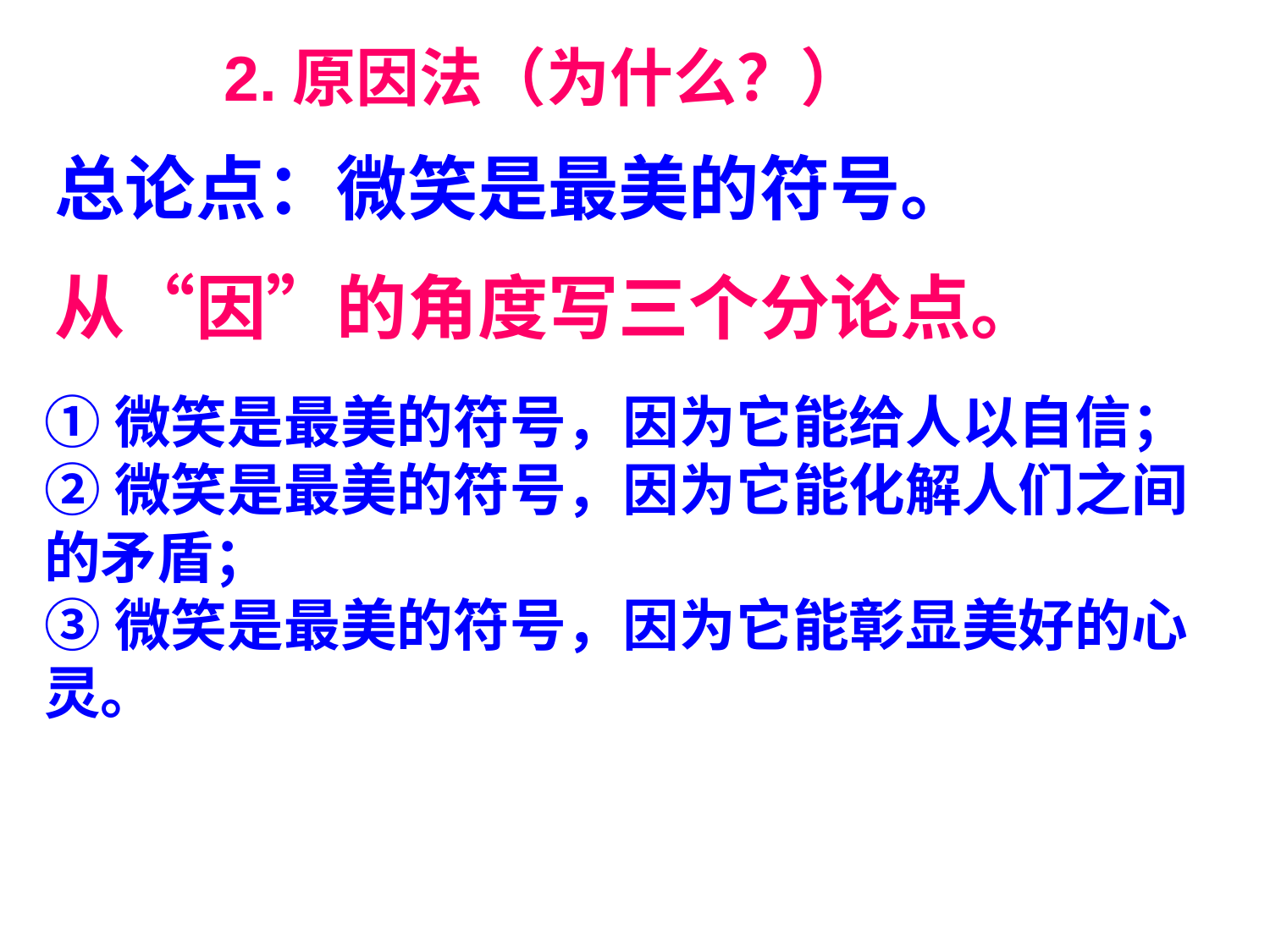

2.原因法（为什么？）

总论点：微笑是最美的符号。
从“因”的角度写三个分论点。
①微笑是最美的符号，因为它能给人以自信；
②微笑是最美的符号，因为它能化解人们之间的矛盾；
③微笑是最美的符号，因为它能彰显美好的心灵。